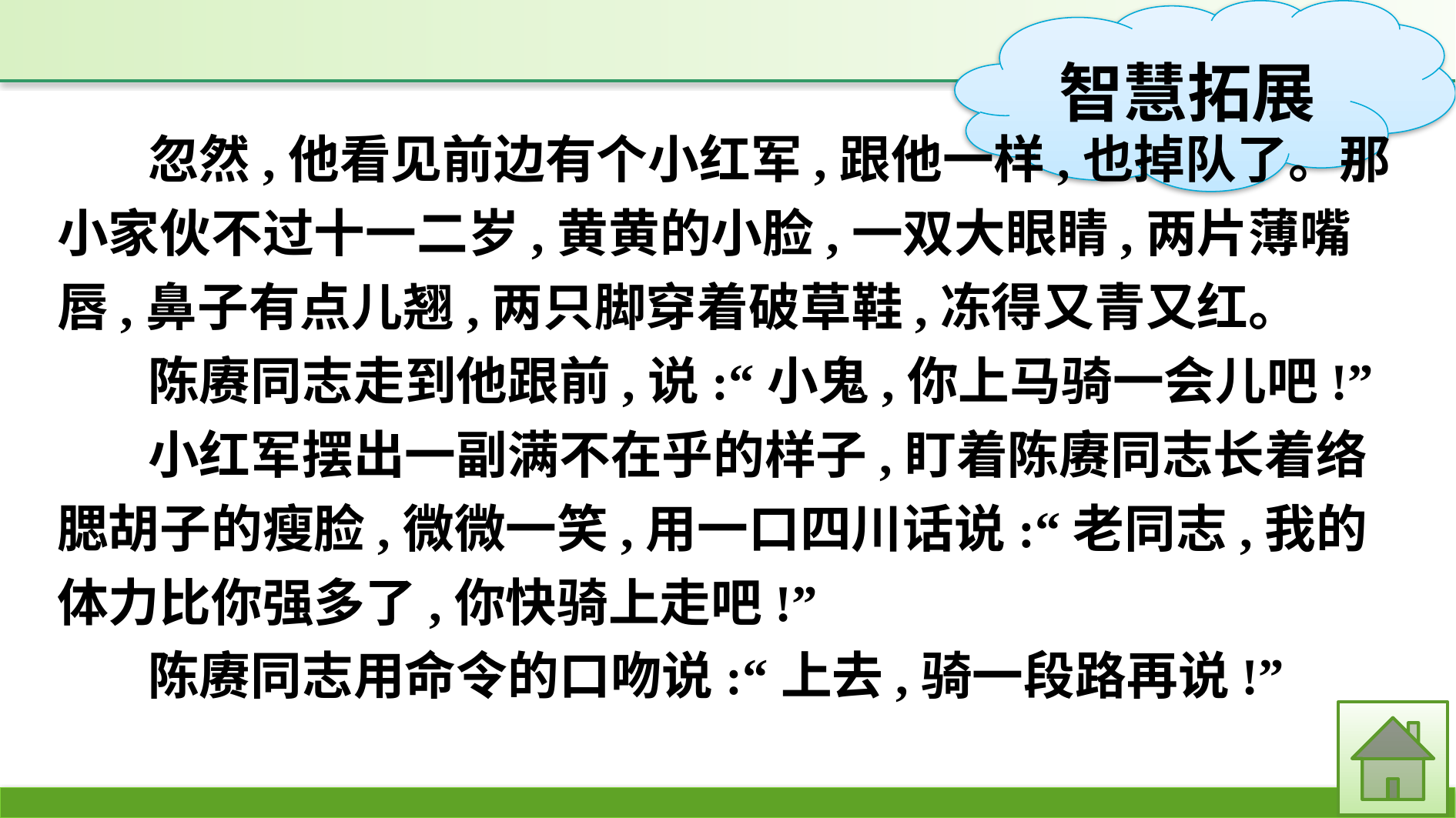

忽然,他看见前边有个小红军,跟他一样,也掉队了。那小家伙不过十一二岁,黄黄的小脸,一双大眼睛,两片薄嘴唇,鼻子有点儿翘,两只脚穿着破草鞋,冻得又青又红。
陈赓同志走到他跟前,说:“小鬼,你上马骑一会儿吧!”
小红军摆出一副满不在乎的样子,盯着陈赓同志长着络腮胡子的瘦脸,微微一笑,用一口四川话说:“老同志,我的体力比你强多了,你快骑上走吧!”
陈赓同志用命令的口吻说:“上去,骑一段路再说!”